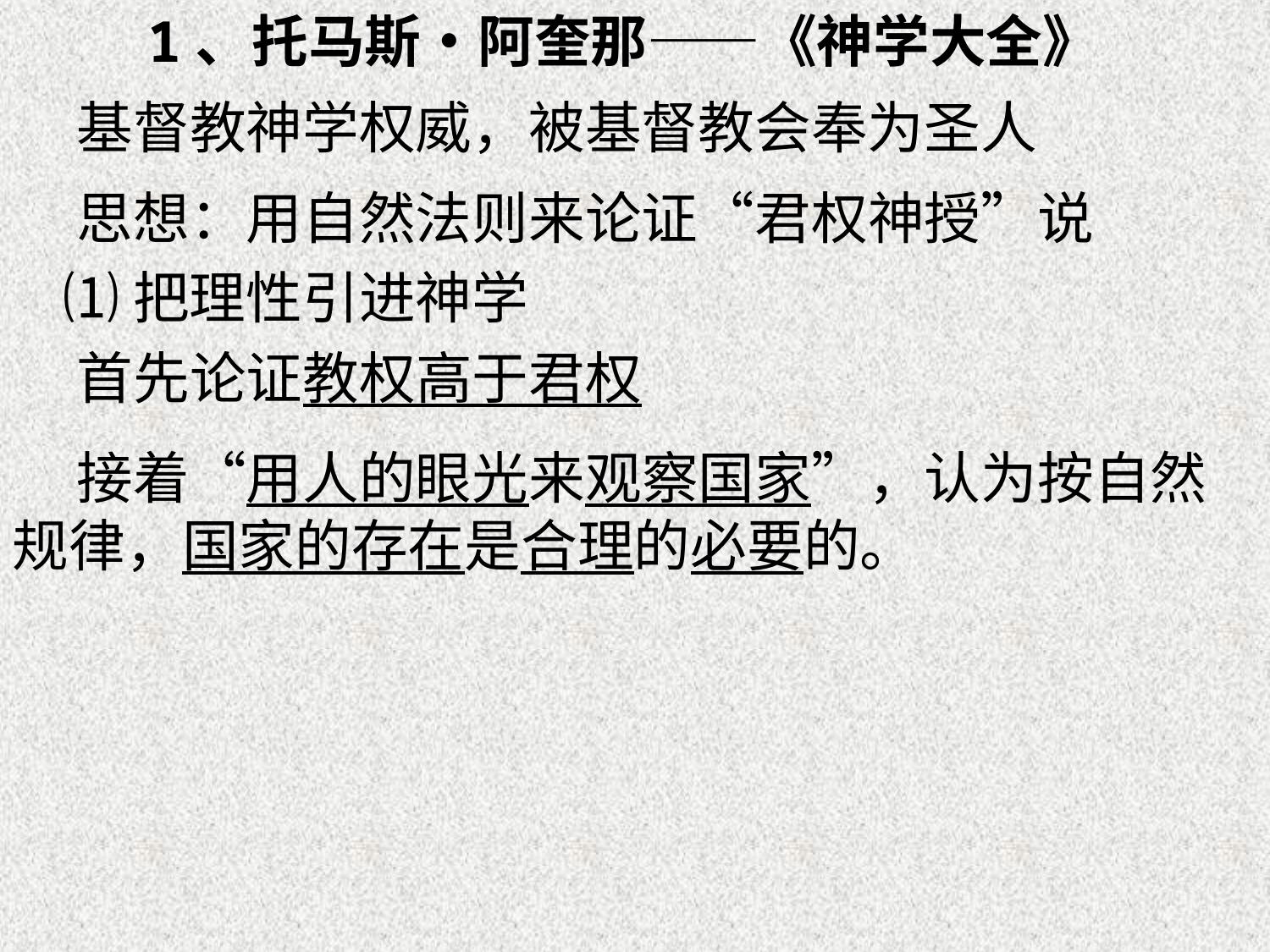

1、托马斯•阿奎那——《神学大全》
    基督教神学权威，被基督教会奉为圣人
    思想：用自然法则来论证“君权神授”说
    ⑴把理性引进神学
    首先论证教权高于君权
    接着“用人的眼光来观察国家”，认为按自然规律，国家的存在是合理的必要的。